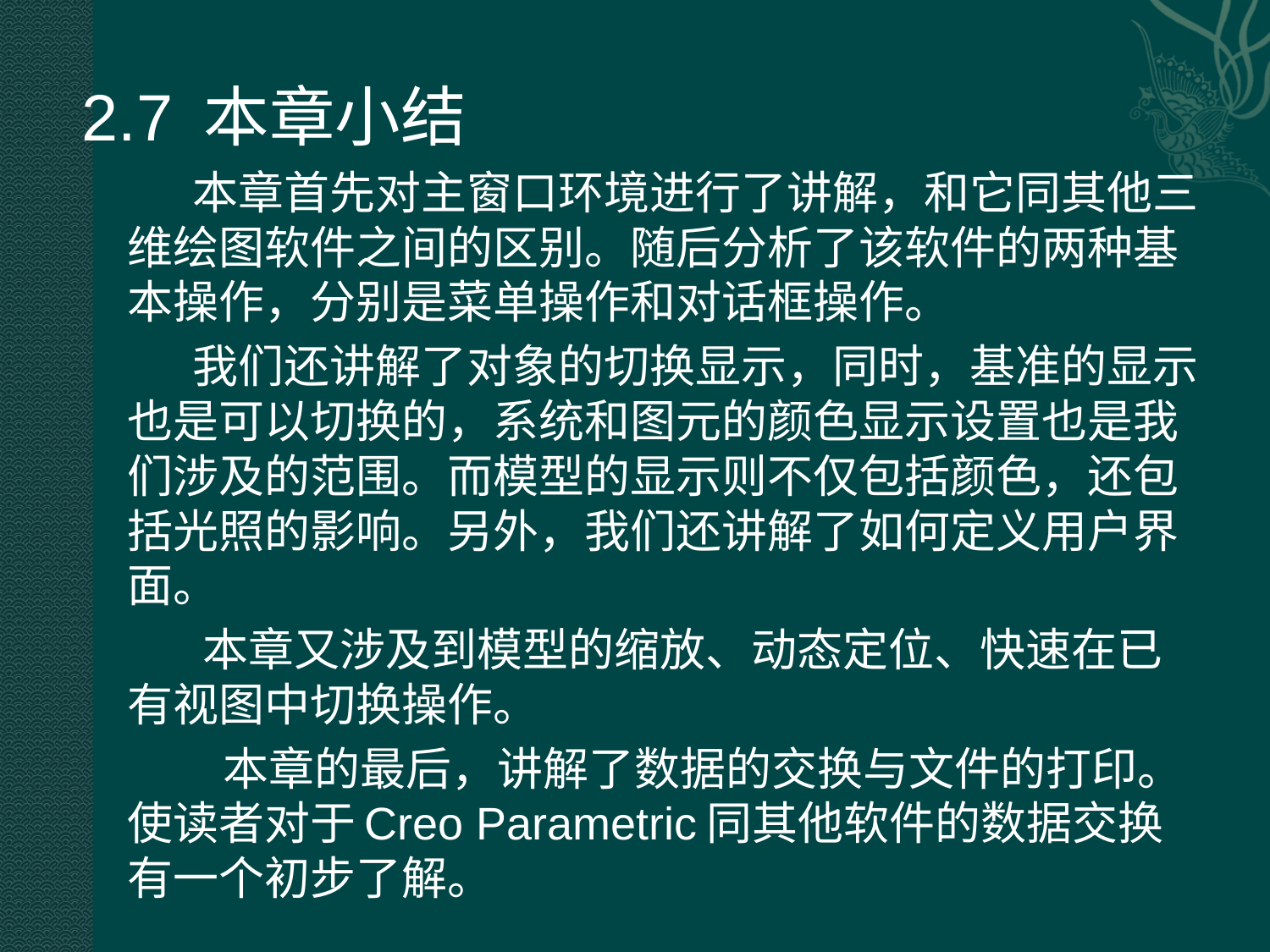

2.7 本章小结
          本章首先对主窗口环境进行了讲解，和它同其他三维绘图软件之间的区别。随后分析了该软件的两种基本操作，分别是菜单操作和对话框操作。
          我们还讲解了对象的切换显示，同时，基准的显示也是可以切换的，系统和图元的颜色显示设置也是我们涉及的范围。而模型的显示则不仅包括颜色，还包括光照的影响。另外，我们还讲解了如何定义用户界面。
           本章又涉及到模型的缩放、动态定位、快速在已有视图中切换操作。
             本章的最后，讲解了数据的交换与文件的打印。使读者对于Creo Parametric同其他软件的数据交换有一个初步了解。